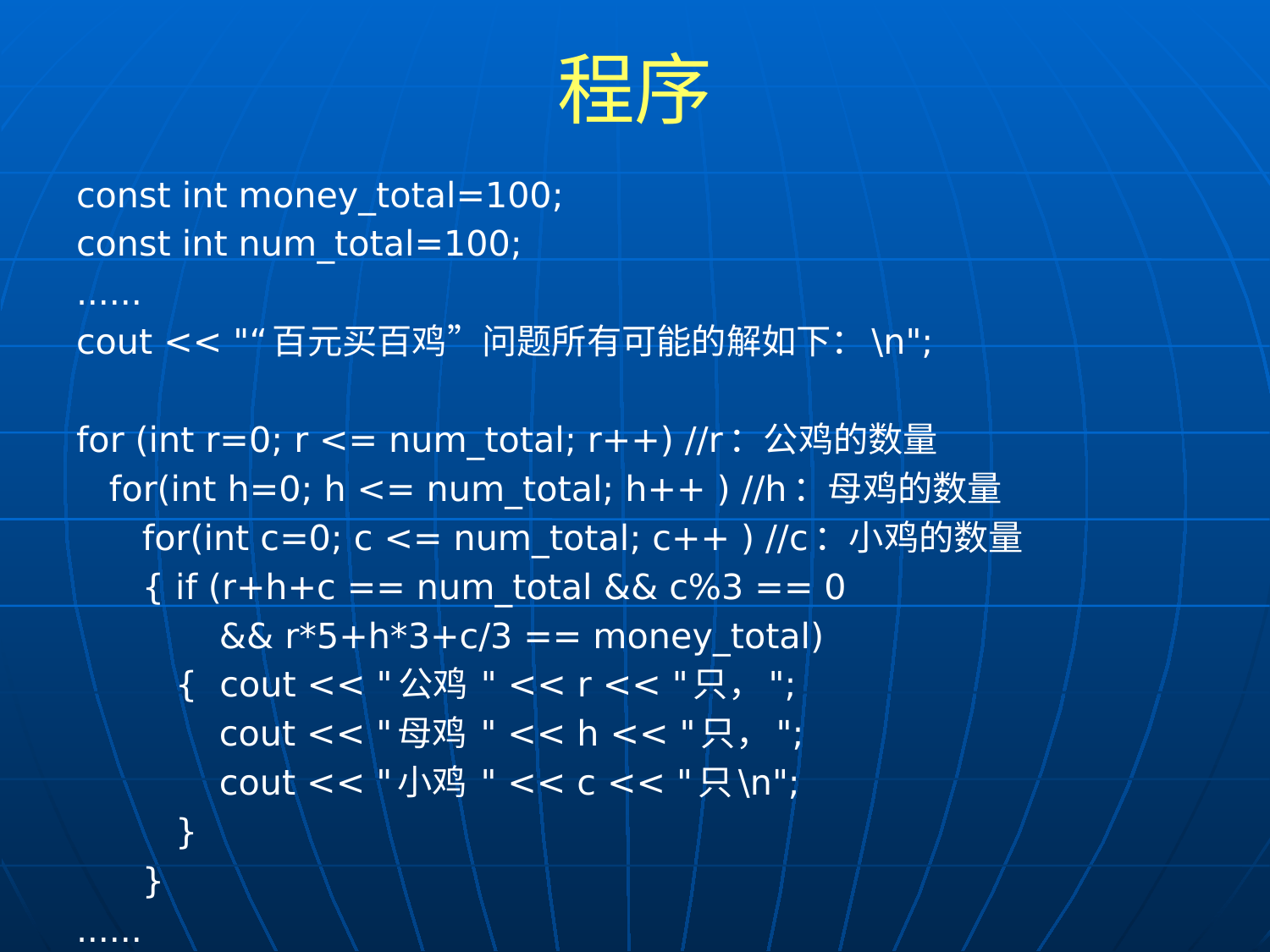

# 程序
const int money_total=100;
const int num_total=100;
......
cout << "“百元买百鸡”问题所有可能的解如下：\n";

for (int r=0; r <= num_total; r++) //r：公鸡的数量
   for(int h=0; h <= num_total; h++ ) //h：母鸡的数量
      for(int c=0; c <= num_total; c++ ) //c：小鸡的数量
      { if (r+h+c == num_total && c%3 == 0
             && r*5+h*3+c/3 == money_total)
         {  cout << "公鸡 " << r << "只，";
             cout << "母鸡 " << h << "只，";
             cout << "小鸡 " << c << "只\n";
         }
      }
......